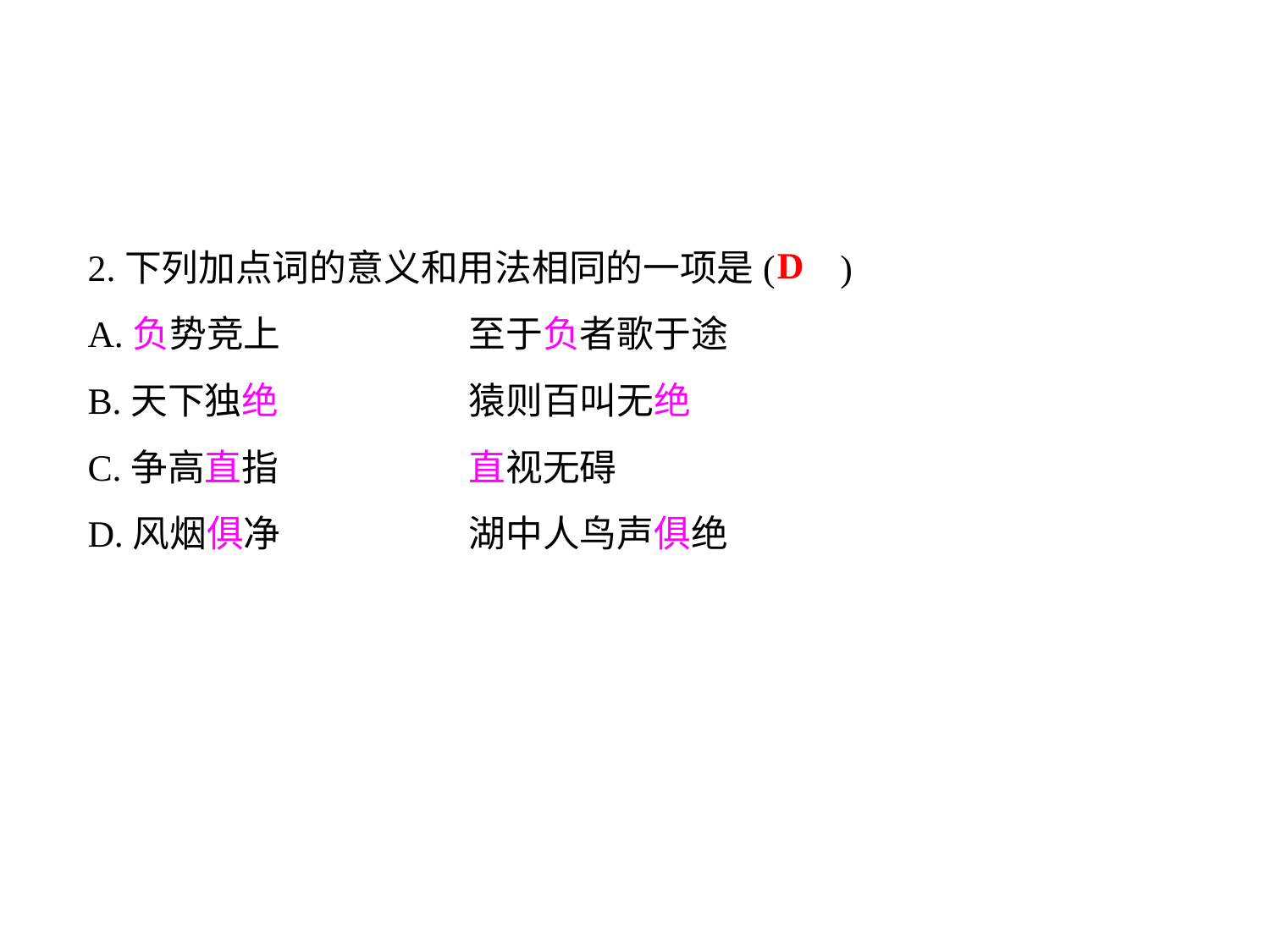

2.下列加点词的意义和用法相同的一项是(       )
A.负势竞上		至于负者歌于途
B.天下独绝		猿则百叫无绝
C.争高直指		直视无碍
D.风烟俱净		湖中人鸟声俱绝
D